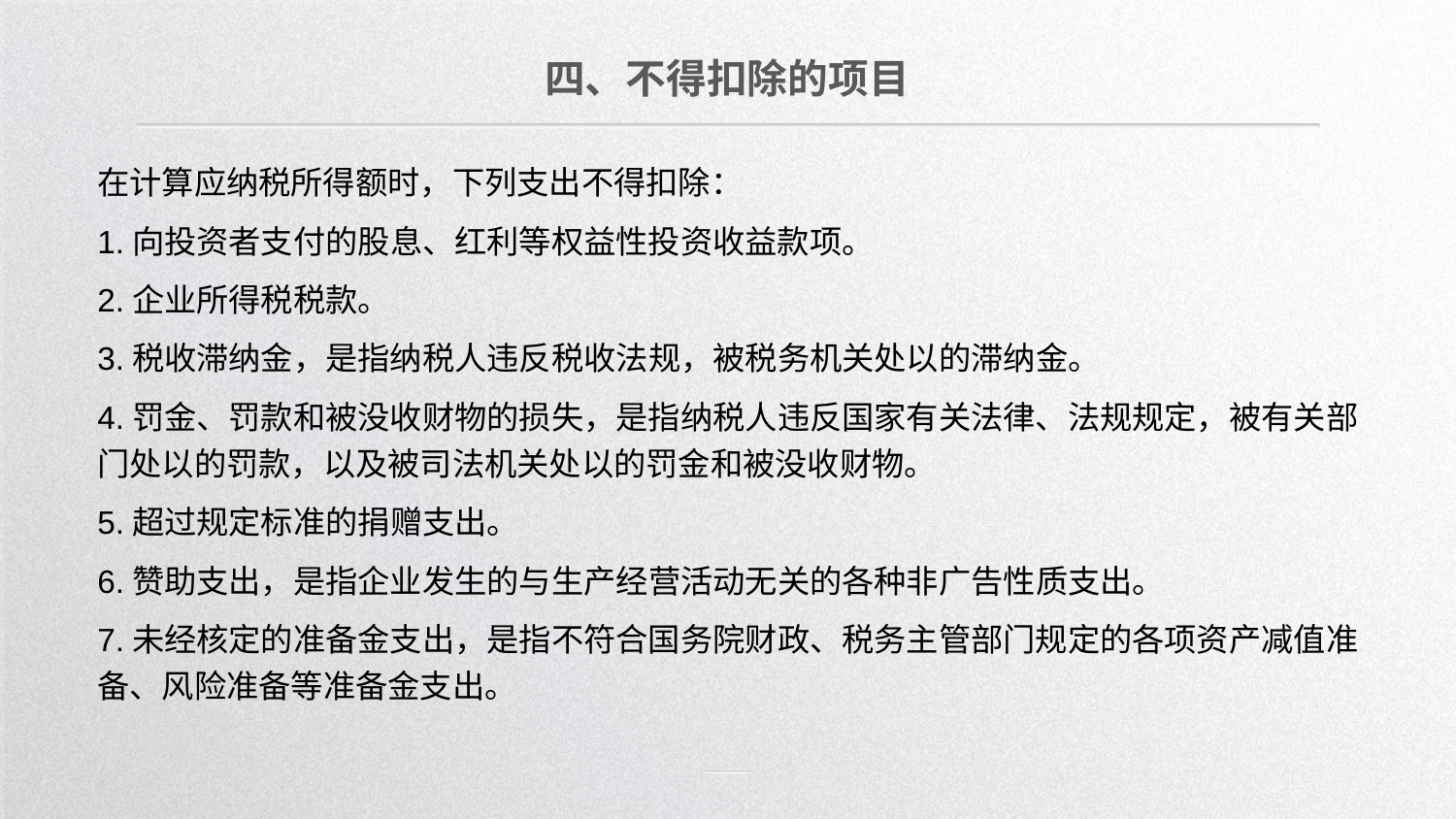

四、不得扣除的项目
在计算应纳税所得额时，下列支出不得扣除：
1.向投资者支付的股息、红利等权益性投资收益款项。
2.企业所得税税款。
3.税收滞纳金，是指纳税人违反税收法规，被税务机关处以的滞纳金。
4.罚金、罚款和被没收财物的损失，是指纳税人违反国家有关法律、法规规定，被有关部门处以的罚款，以及被司法机关处以的罚金和被没收财物。
5.超过规定标准的捐赠支出。
6.赞助支出，是指企业发生的与生产经营活动无关的各种非广告性质支出。
7.未经核定的准备金支出，是指不符合国务院财政、税务主管部门规定的各项资产减值准备、风险准备等准备金支出。